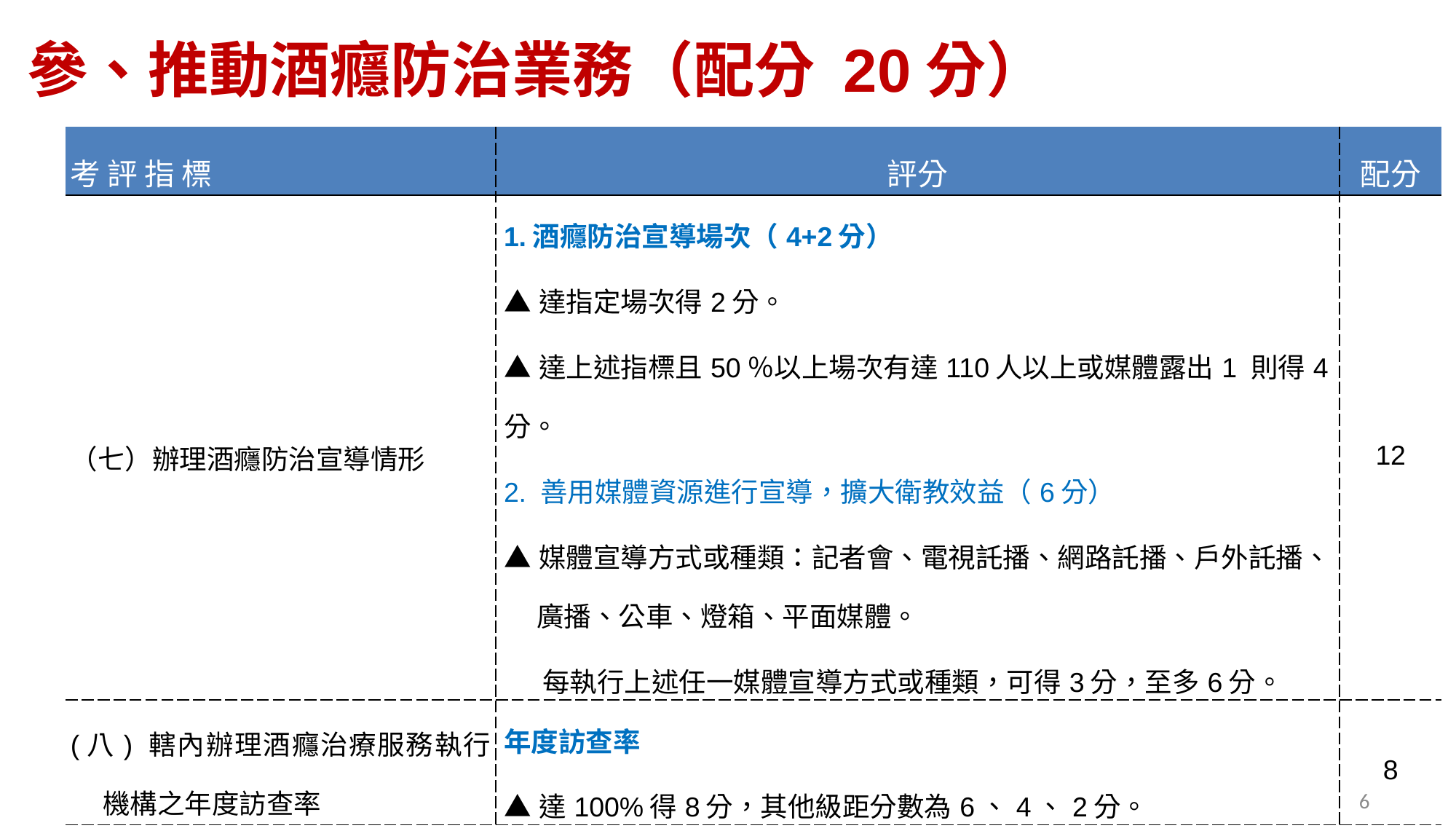

# 參、推動酒癮防治業務（配分 20分）
| 考 評 指 標 | 評分 | 配分 |
| --- | --- | --- |
| （七）辦理酒癮防治宣導情形 | 1.酒癮防治宣導場次（4+2分） ▲達指定場次得2分。 ▲達上述指標且50％以上場次有達110人以上或媒體露出1 則得4分。 2. 善用媒體資源進行宣導，擴大衛教效益（6分） ▲媒體宣導方式或種類：記者會、電視託播、網路託播、戶外託播、廣播、公車、燈箱、平面媒體。 每執行上述任一媒體宣導方式或種類，可得3分，至多6分。 | 12 |
| (八) 轄內辦理酒癮治療服務執行機構之年度訪查率 | 年度訪查率 ▲達100%得8分，其他級距分數為6、4、2分。 | 8 |
6